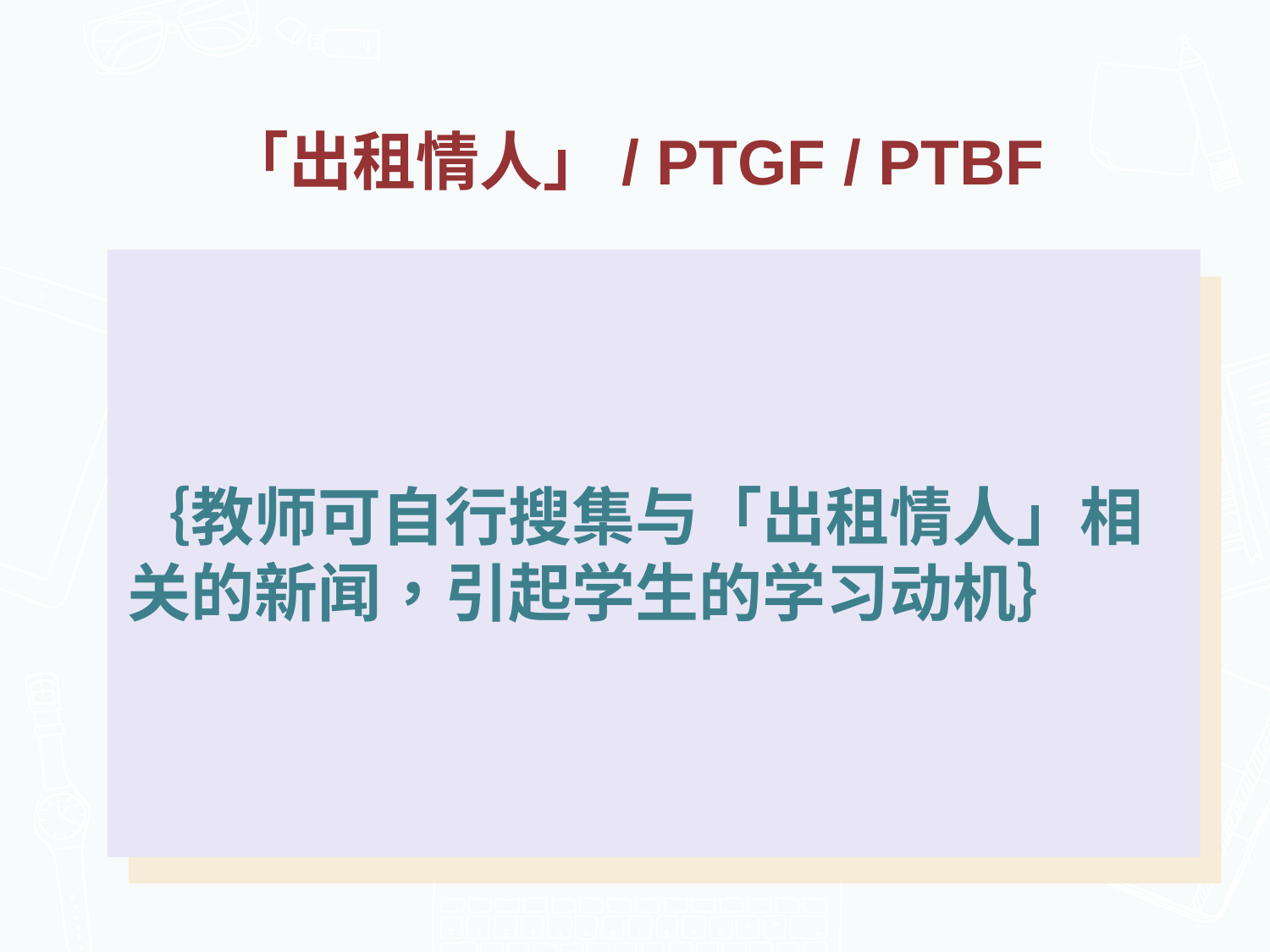

「出租情人」/ PTGF / PTBF
｛教师可自行搜集与「出租情人」相关的新闻，引起学生的学习动机｝
｛教师可自行搜集与「出租情人」相关的新闻，引起学生的学习动机｝